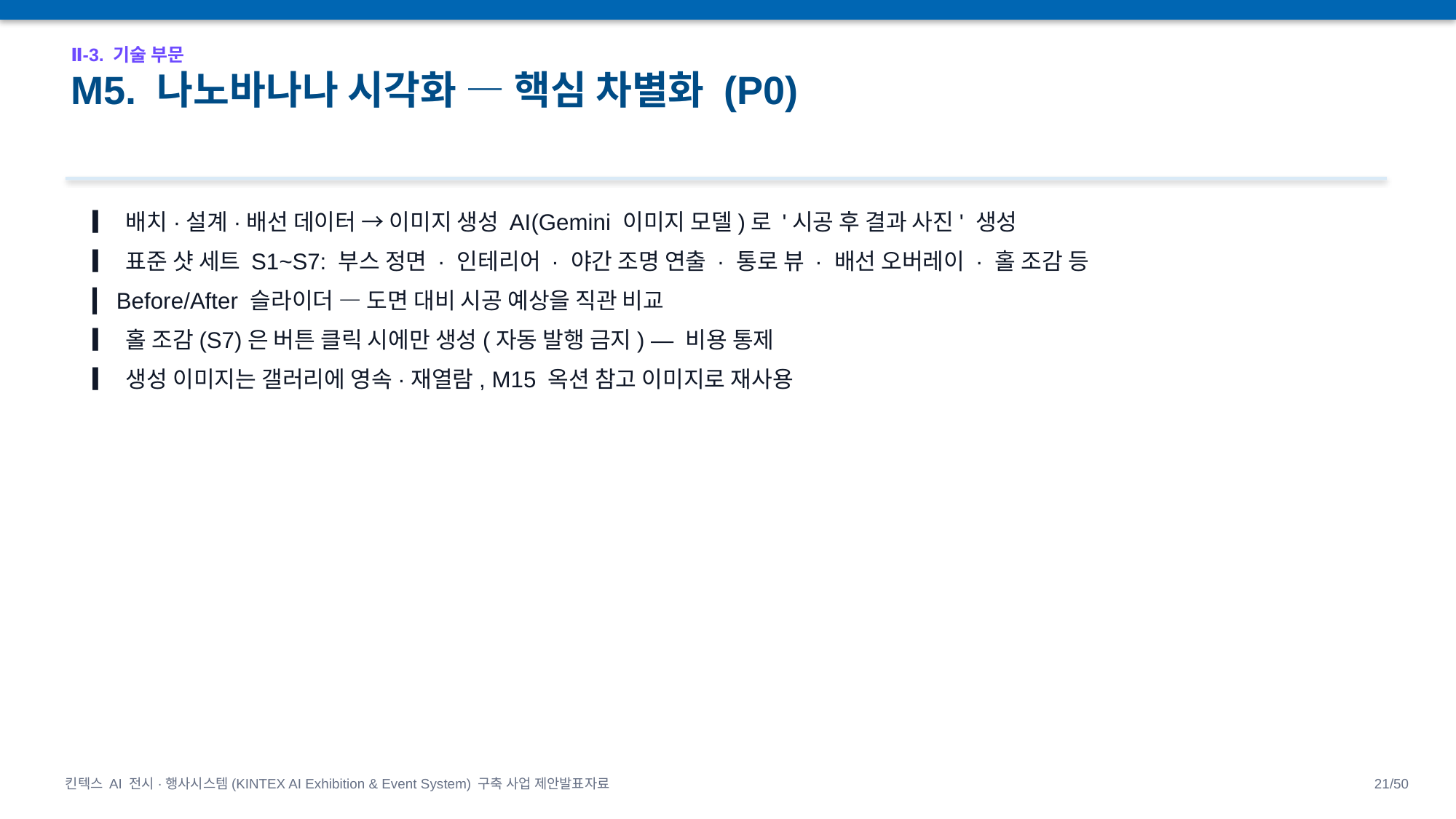

Ⅱ-3. 기술 부문
M5. 나노바나나 시각화 — 핵심 차별화 (P0)

▎ 배치·설계·배선 데이터 → 이미지 생성 AI(Gemini 이미지 모델)로 '시공 후 결과 사진' 생성
▎ 표준 샷 세트 S1~S7: 부스 정면 · 인테리어 · 야간 조명 연출 · 통로 뷰 · 배선 오버레이 · 홀 조감 등
▎ Before/After 슬라이더 — 도면 대비 시공 예상을 직관 비교
▎ 홀 조감(S7)은 버튼 클릭 시에만 생성(자동 발행 금지) — 비용 통제
▎ 생성 이미지는 갤러리에 영속·재열람, M15 옥션 참고 이미지로 재사용
킨텍스 AI 전시·행사시스템(KINTEX AI Exhibition & Event System) 구축 사업 제안발표자료
21/50